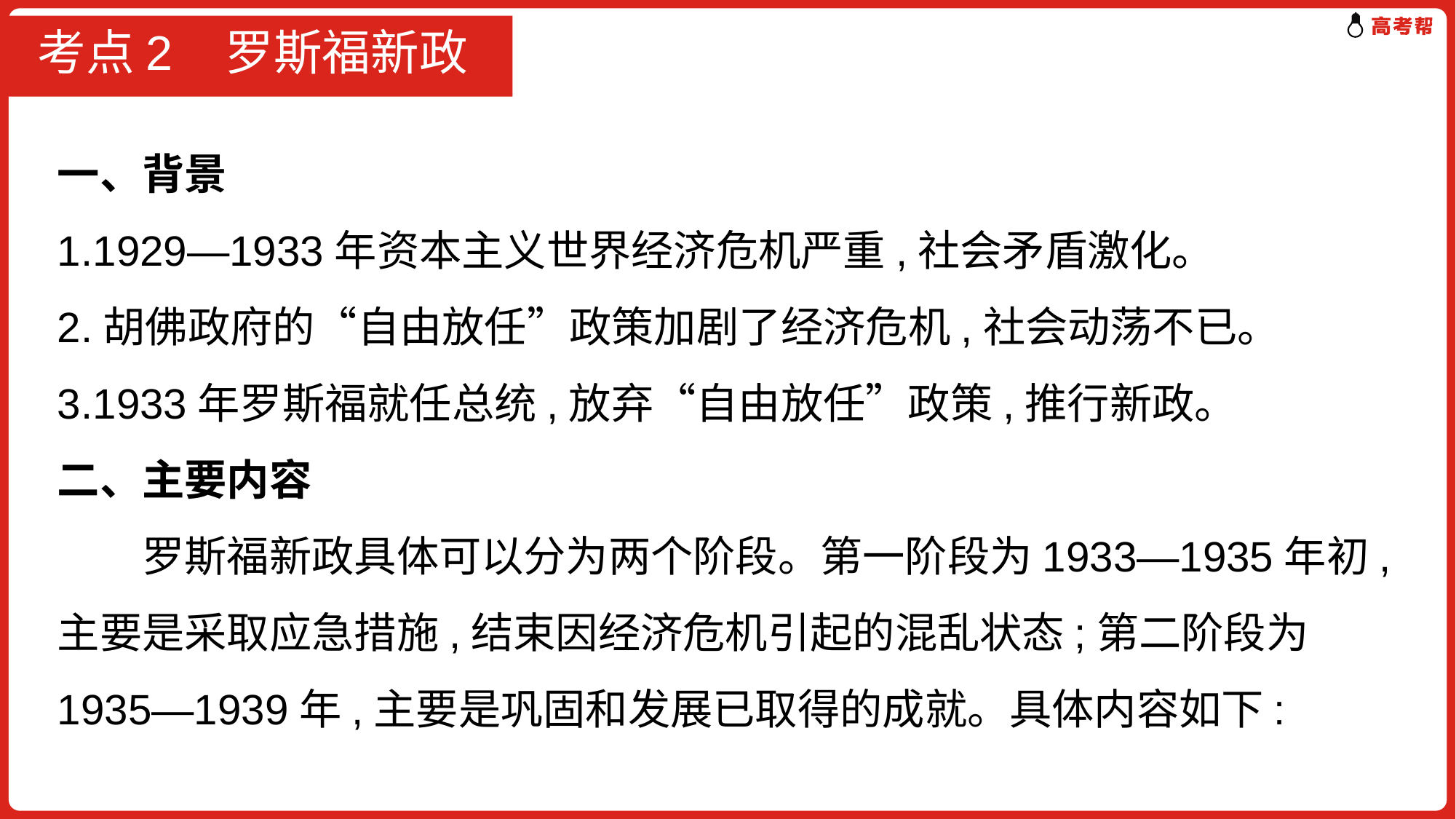

# 考点2   罗斯福新政
一、背景
1.1929—1933年资本主义世界经济危机严重,社会矛盾激化。
2.胡佛政府的“自由放任”政策加剧了经济危机,社会动荡不已。
3.1933年罗斯福就任总统,放弃“自由放任”政策,推行新政。
二、主要内容
　　罗斯福新政具体可以分为两个阶段。第一阶段为1933—1935年初,主要是采取应急措施,结束因经济危机引起的混乱状态;第二阶段为1935—1939年,主要是巩固和发展已取得的成就。具体内容如下: